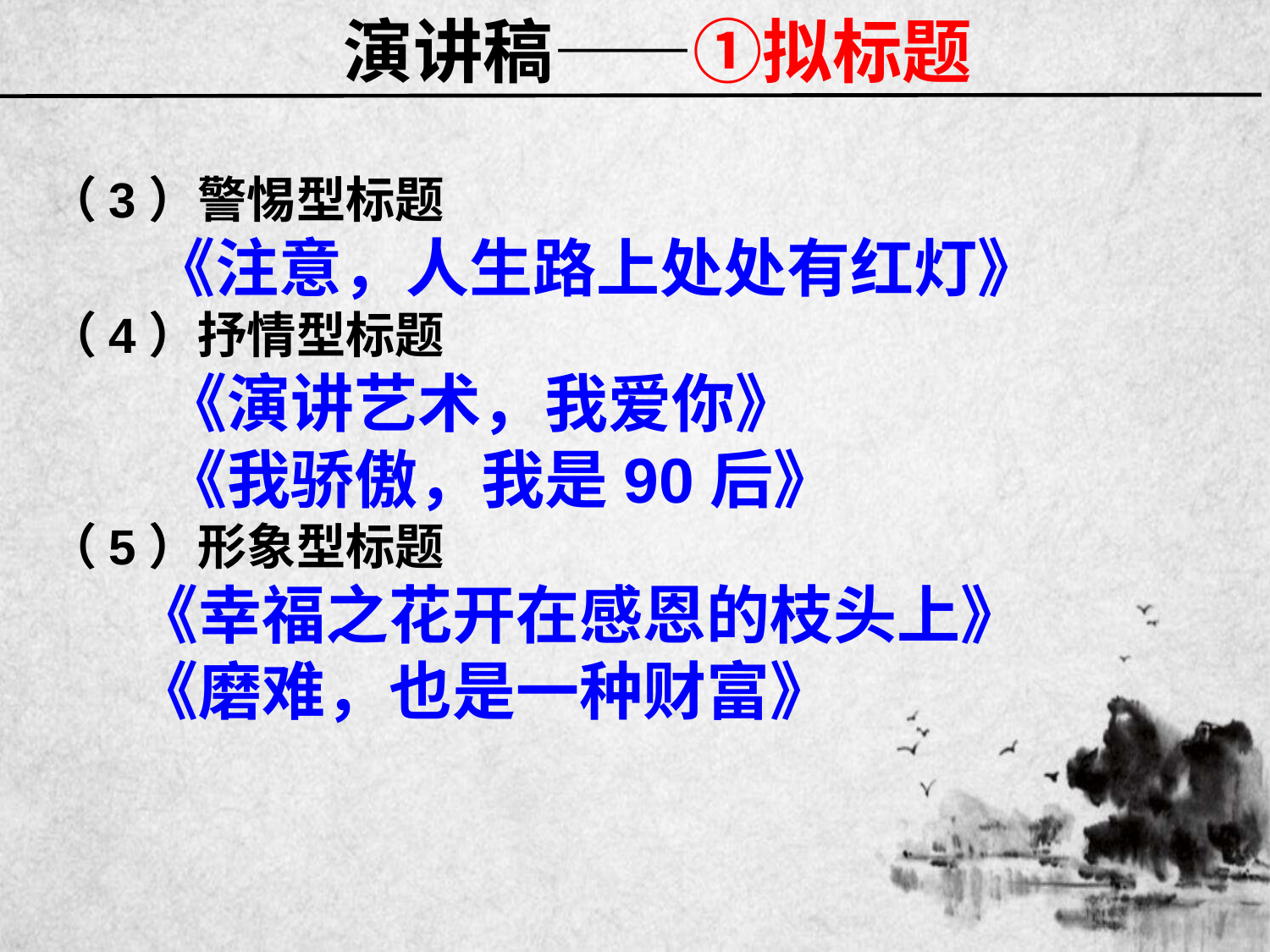

# 演讲稿——①拟标题

（3）警惕型标题
       《注意，人生路上处处有红灯》
（4）抒情型标题
       《演讲艺术，我爱你》
       《我骄傲，我是90后》
（5）形象型标题
     《幸福之花开在感恩的枝头上》
     《磨难，也是一种财富》